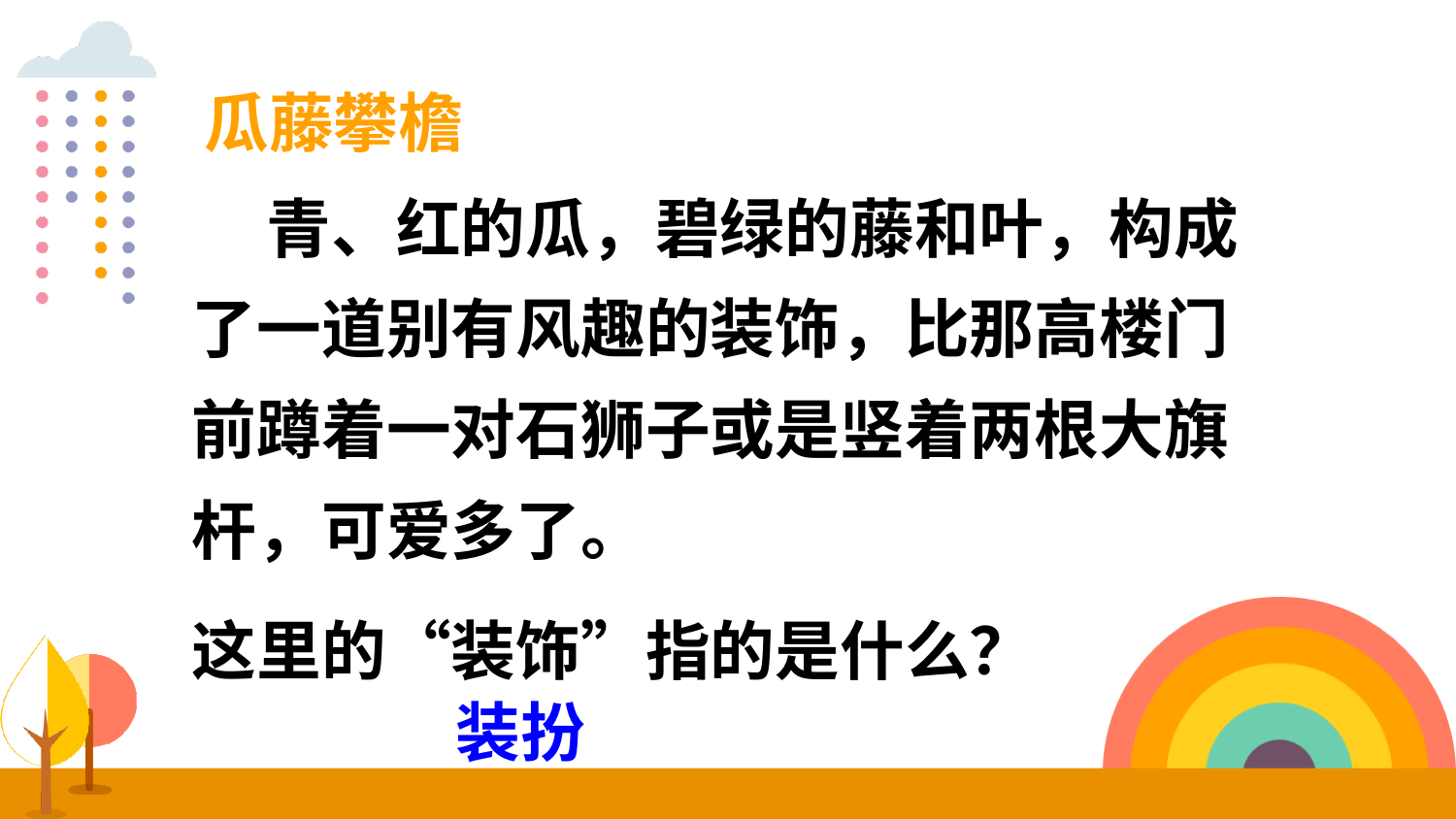

瓜藤攀檐
    青、红的瓜，碧绿的藤和叶，构成了一道别有风趣的装饰，比那高楼门前蹲着一对石狮子或是竖着两根大旗杆，可爱多了。
这里的“装饰”指的是什么？
装扮